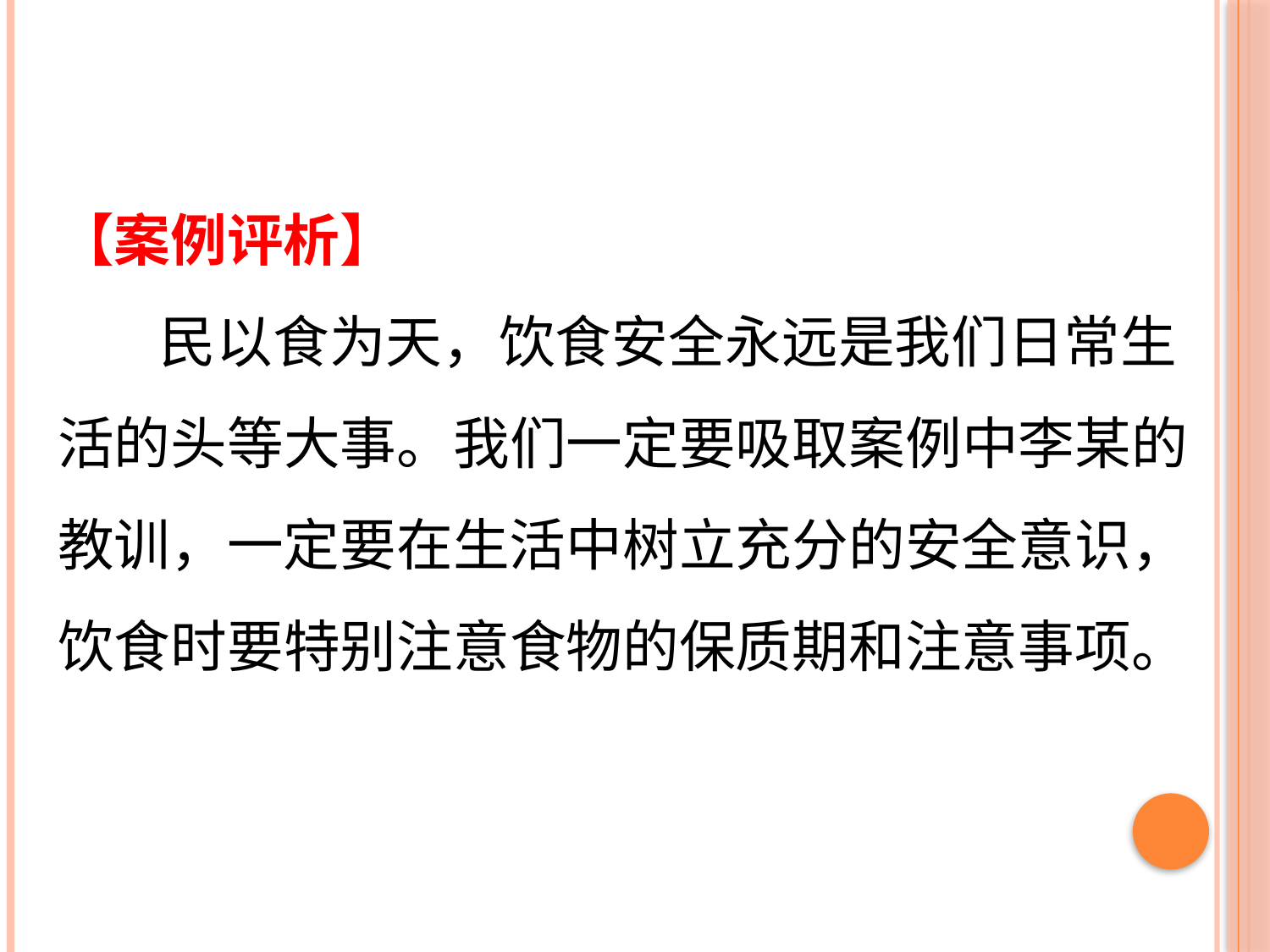

【案例评析】
       民以食为天，饮食安全永远是我们日常生活的头等大事。我们一定要吸取案例中李某的教训，一定要在生活中树立充分的安全意识，饮食时要特别注意食物的保质期和注意事项。